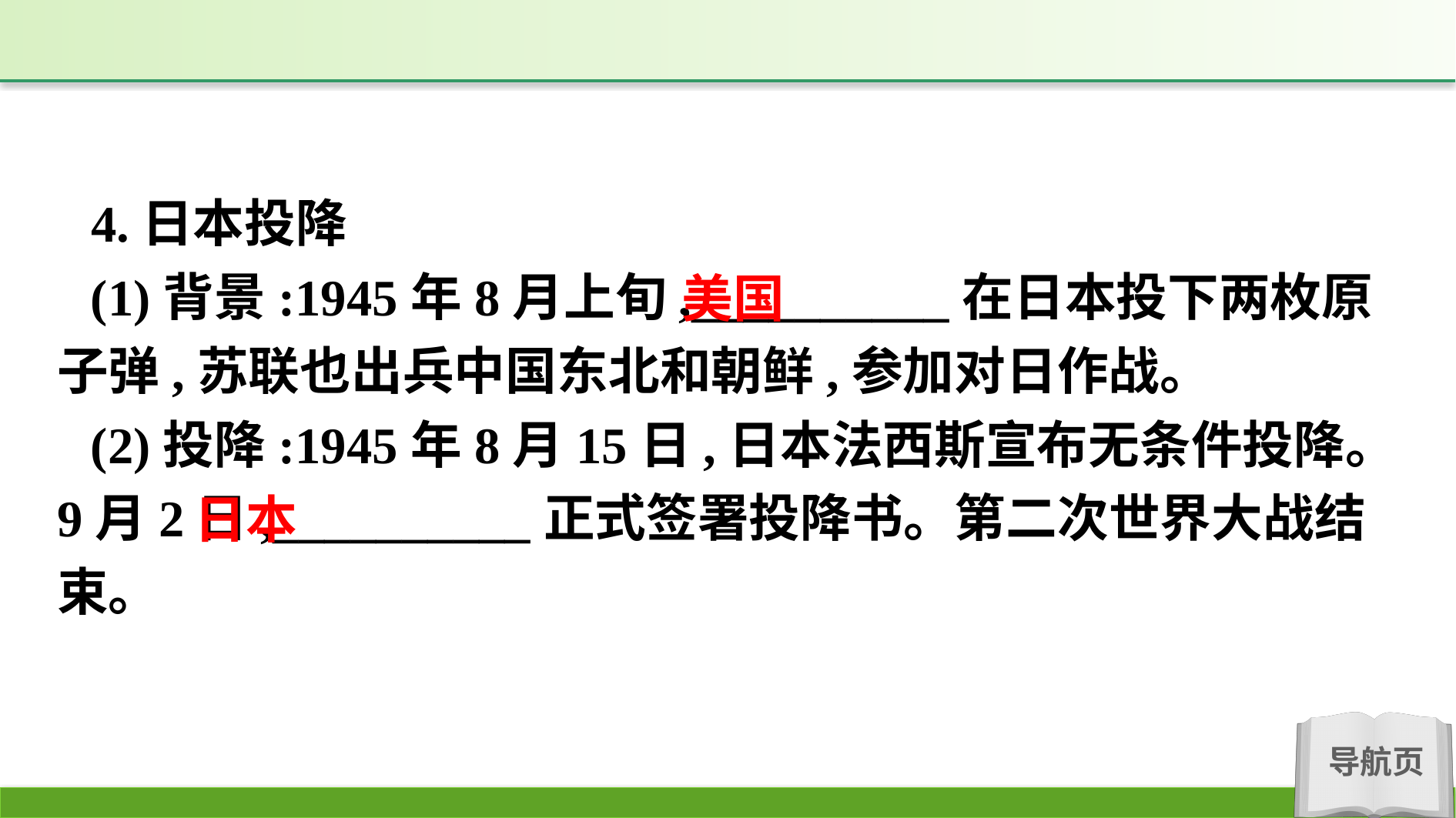

4.日本投降
(1)背景:1945年8月上旬,__________在日本投下两枚原子弹,苏联也出兵中国东北和朝鲜,参加对日作战。
(2)投降:1945年8月15日,日本法西斯宣布无条件投降。9月2日,__________正式签署投降书。第二次世界大战结束。
美国
日本